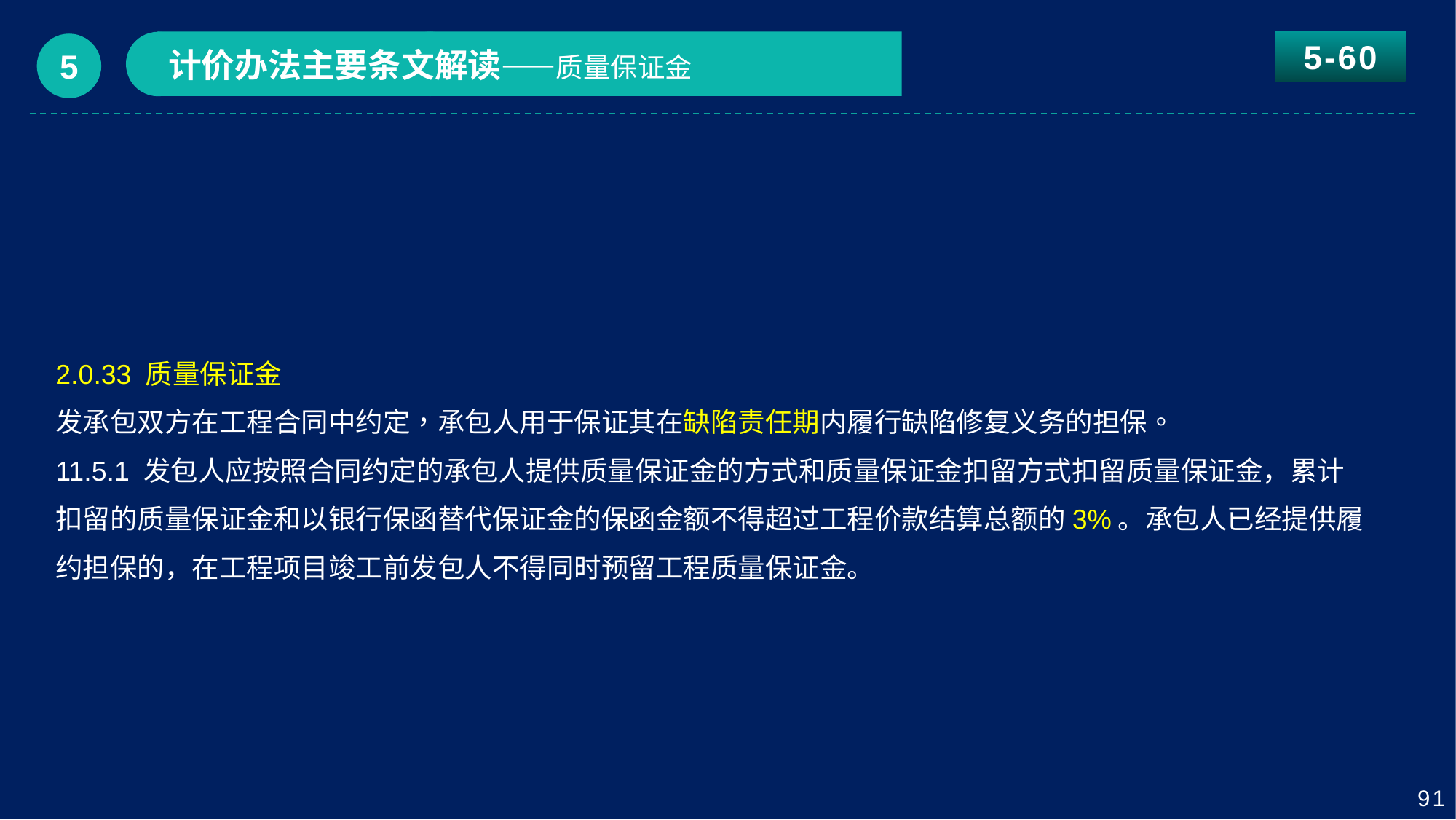

5-60
计价办法主要条文解读——质量保证金

5
2.0.33 质量保证金
发承包双方在工程合同中约定，承包人用于保证其在缺陷责任期内履行缺陷修复义务的担保。
11.5.1 发包人应按照合同约定的承包人提供质量保证金的方式和质量保证金扣留方式扣留质量保证金，累计扣留的质量保证金和以银行保函替代保证金的保函金额不得超过工程价款结算总额的3%。承包人已经提供履约担保的，在工程项目竣工前发包人不得同时预留工程质量保证金。
91